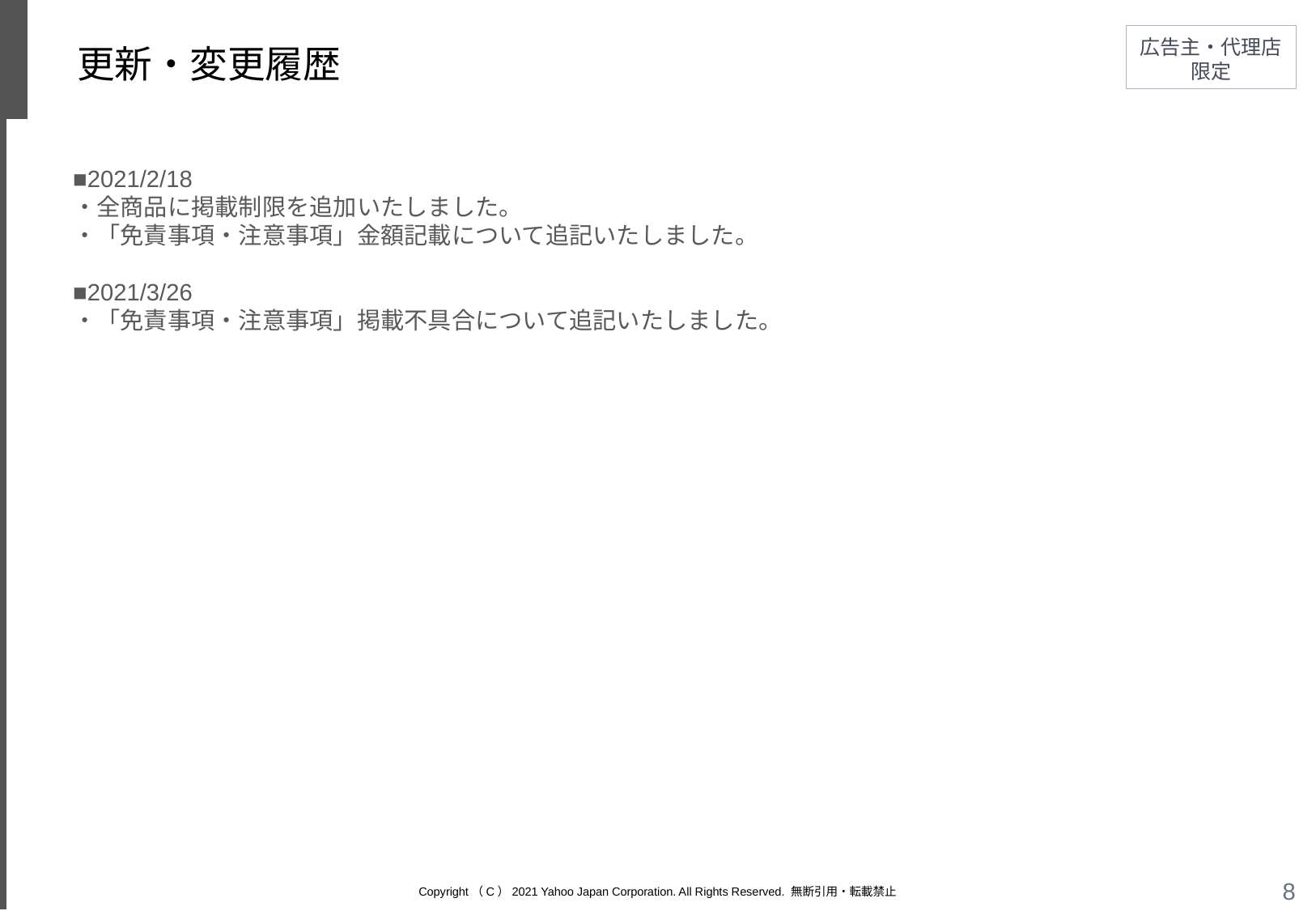

# 更新・変更履歴
■2021/2/18
・全商品に掲載制限を追加いたしました。
・「免責事項・注意事項」金額記載について追記いたしました。

■2021/3/26
・「免責事項・注意事項」掲載不具合について追記いたしました。

Copyright（C）2021 Yahoo Japan Corporation. All Rights Reserved. 無断引用・転載禁止